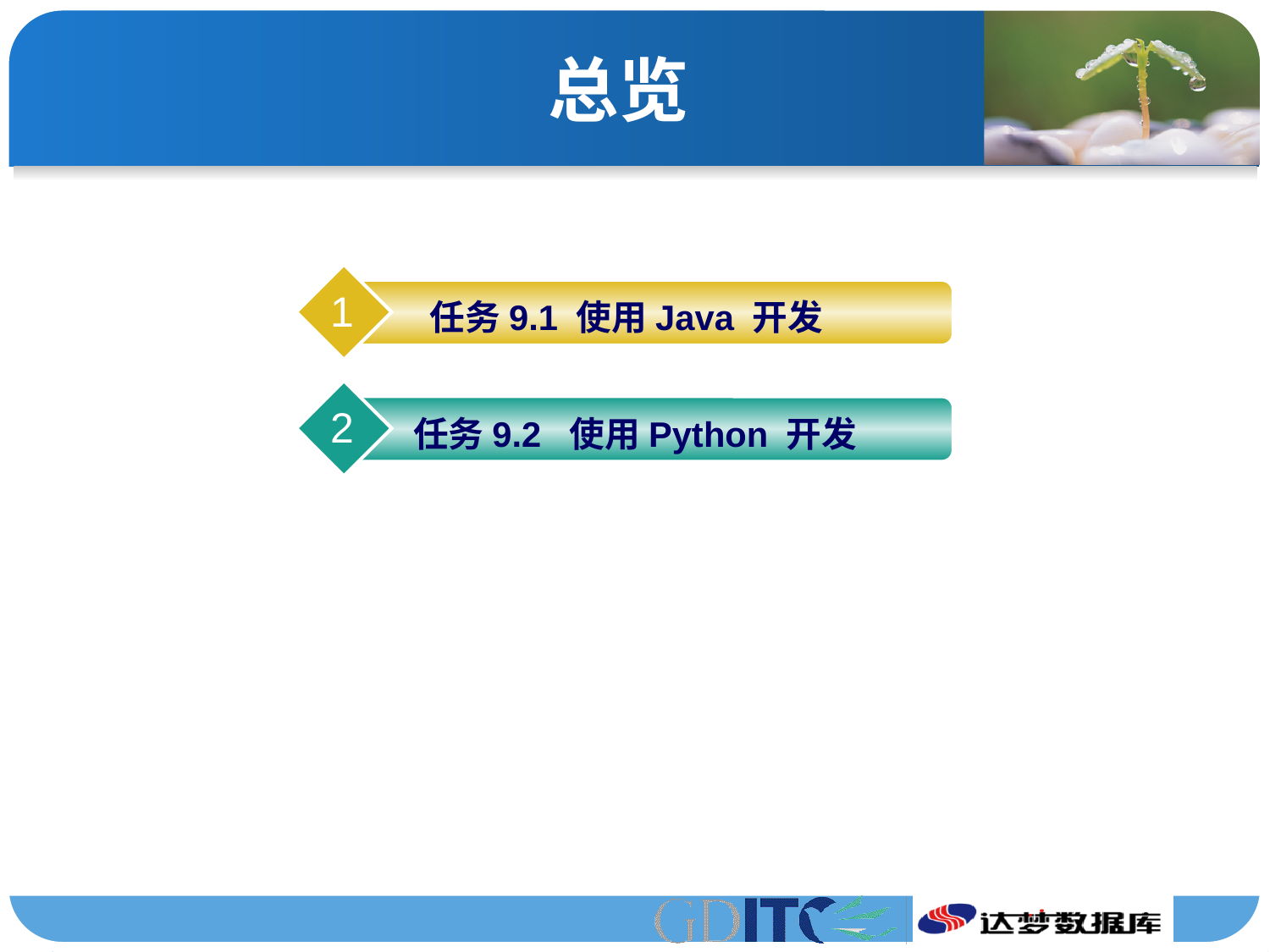

# 总览

1

任务9.1 使用Java 开发

2

任务9.2  使用Python 开发